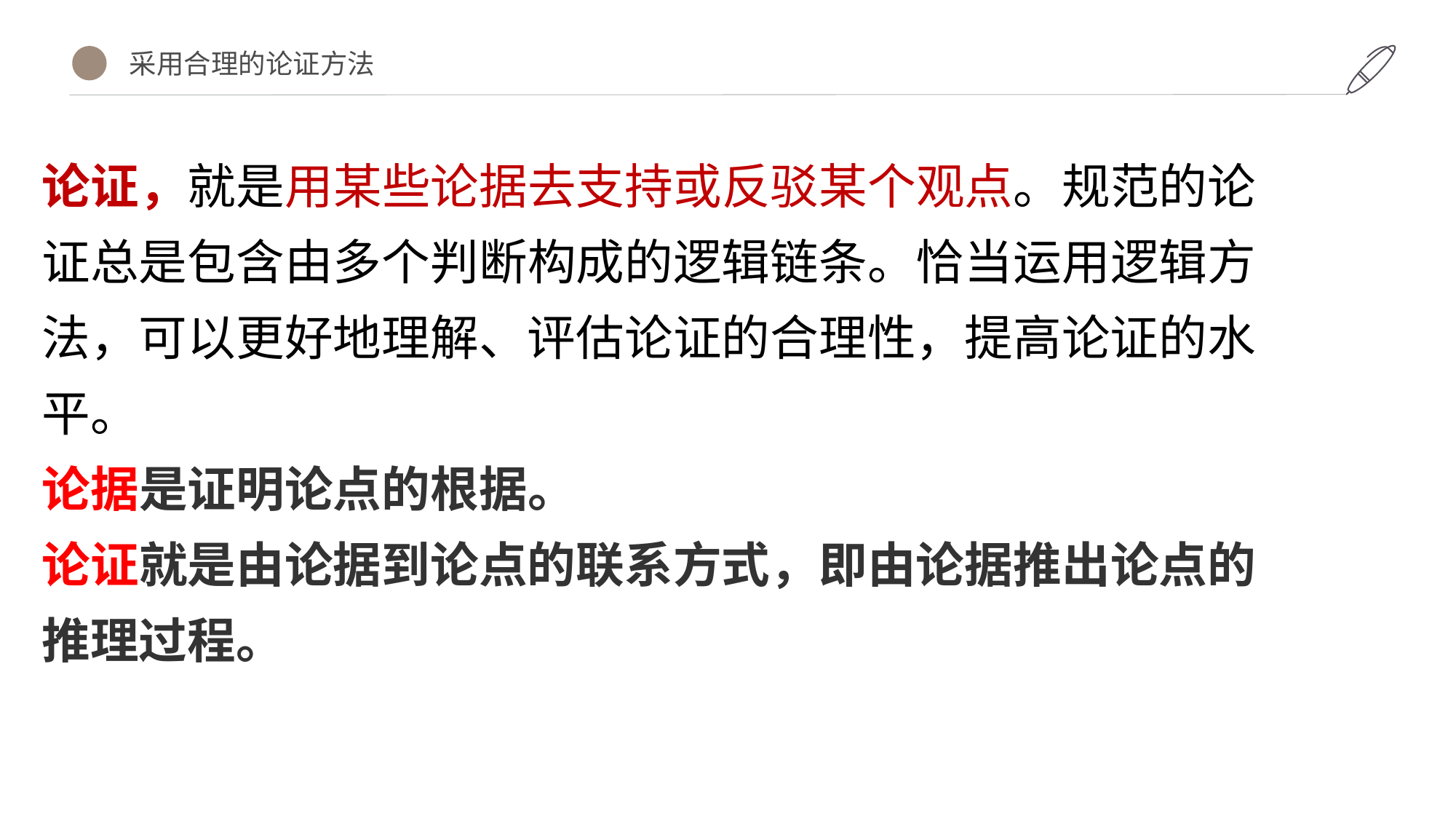

采用合理的论证方法

论证，就是用某些论据去支持或反驳某个观点。规范的论证总是包含由多个判断构成的逻辑链条。恰当运用逻辑方法，可以更好地理解、评估论证的合理性，提高论证的水平。
论据是证明论点的根据。
论证就是由论据到论点的联系方式，即由论据推出论点的推理过程。